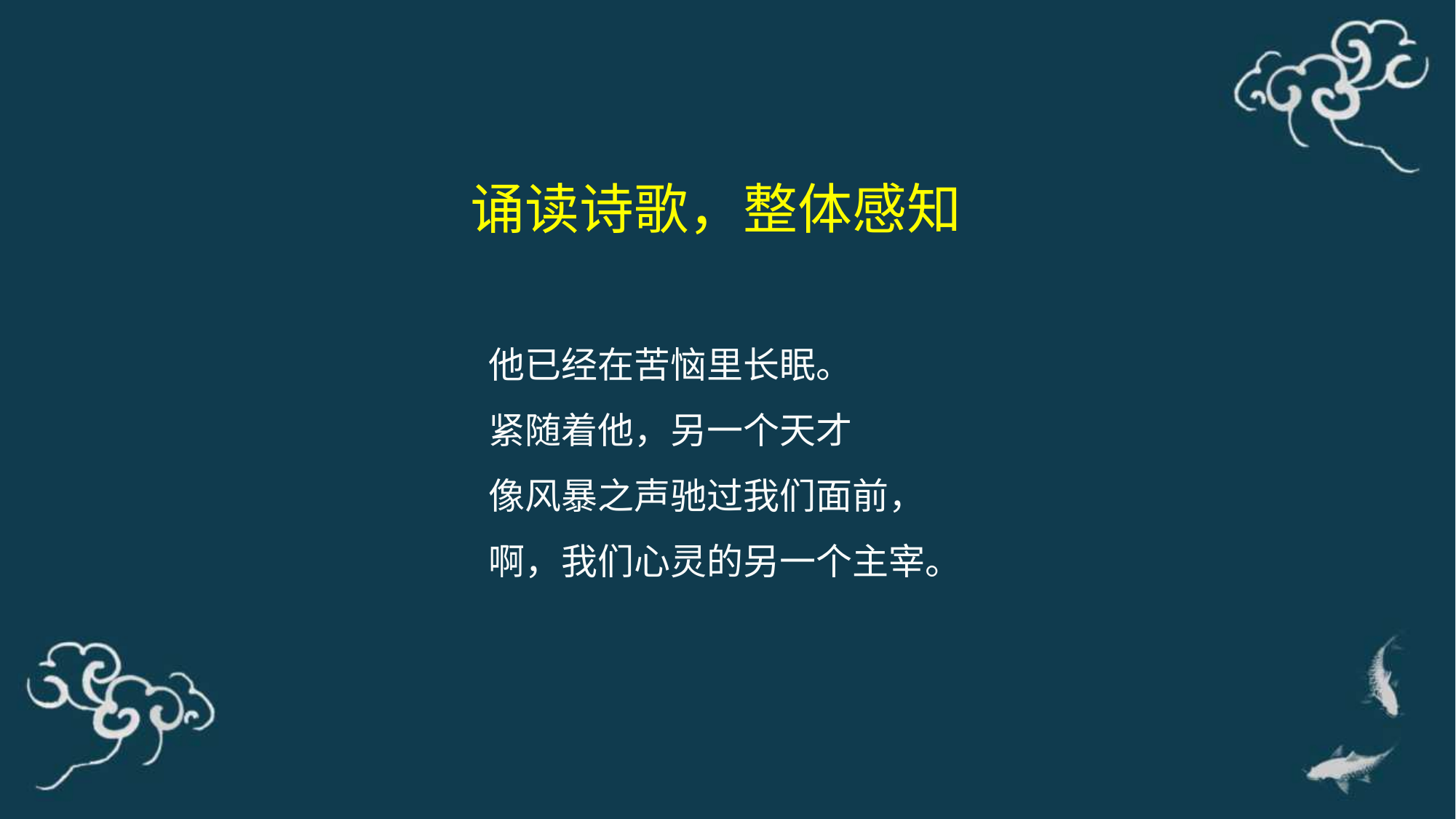

诵读诗歌，整体感知

他已经在苦恼里长眠。
紧随着他，另一个天才
像风暴之声驰过我们面前，
啊，我们心灵的另一个主宰。